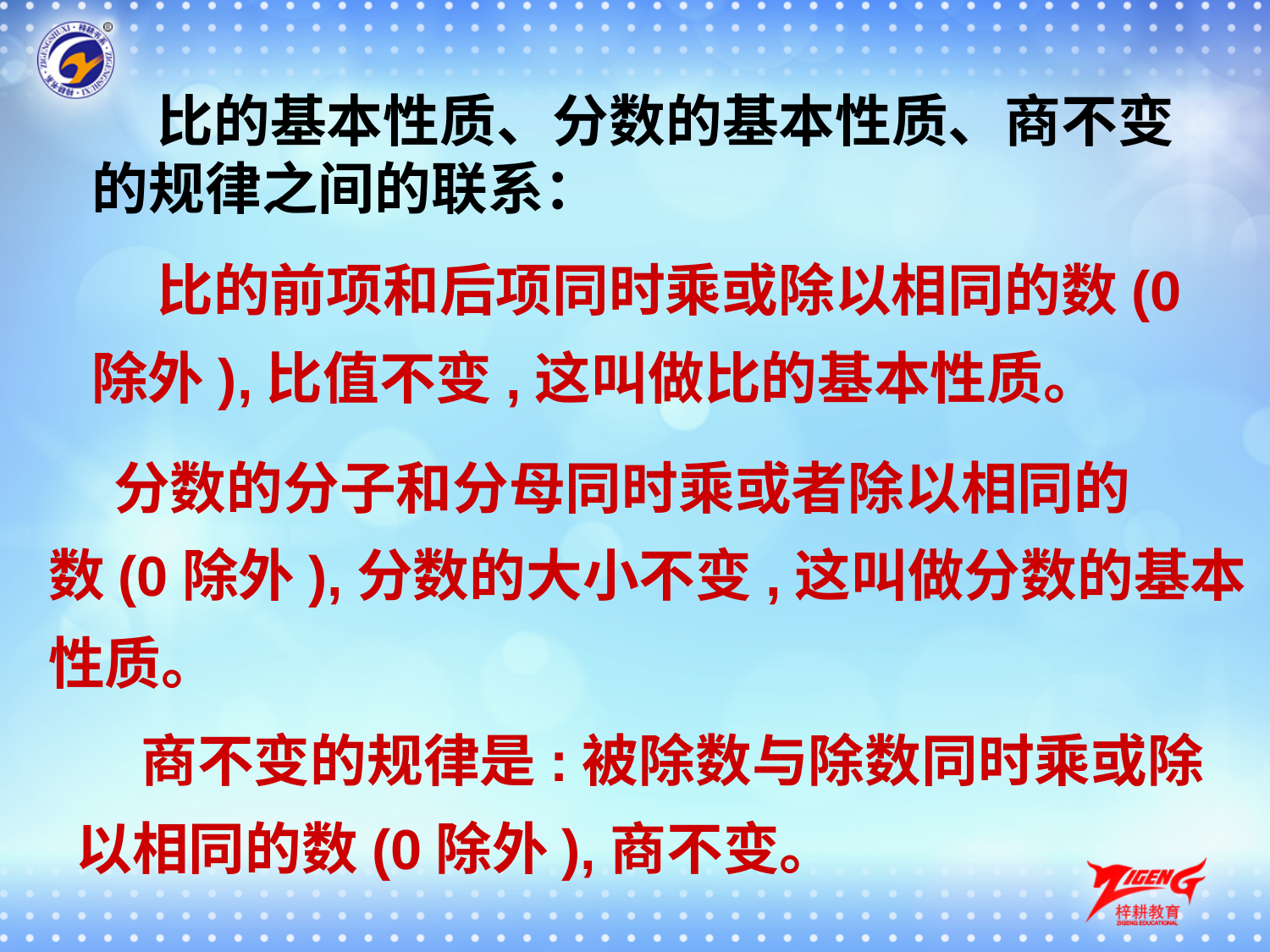

比的基本性质、分数的基本性质、商不变
的规律之间的联系：
    比的前项和后项同时乘或除以相同的数(0除外),比值不变,这叫做比的基本性质。
    分数的分子和分母同时乘或者除以相同的
数(0除外),分数的大小不变,这叫做分数的基本
性质。
    商不变的规律是:被除数与除数同时乘或除
以相同的数(0除外),商不变。